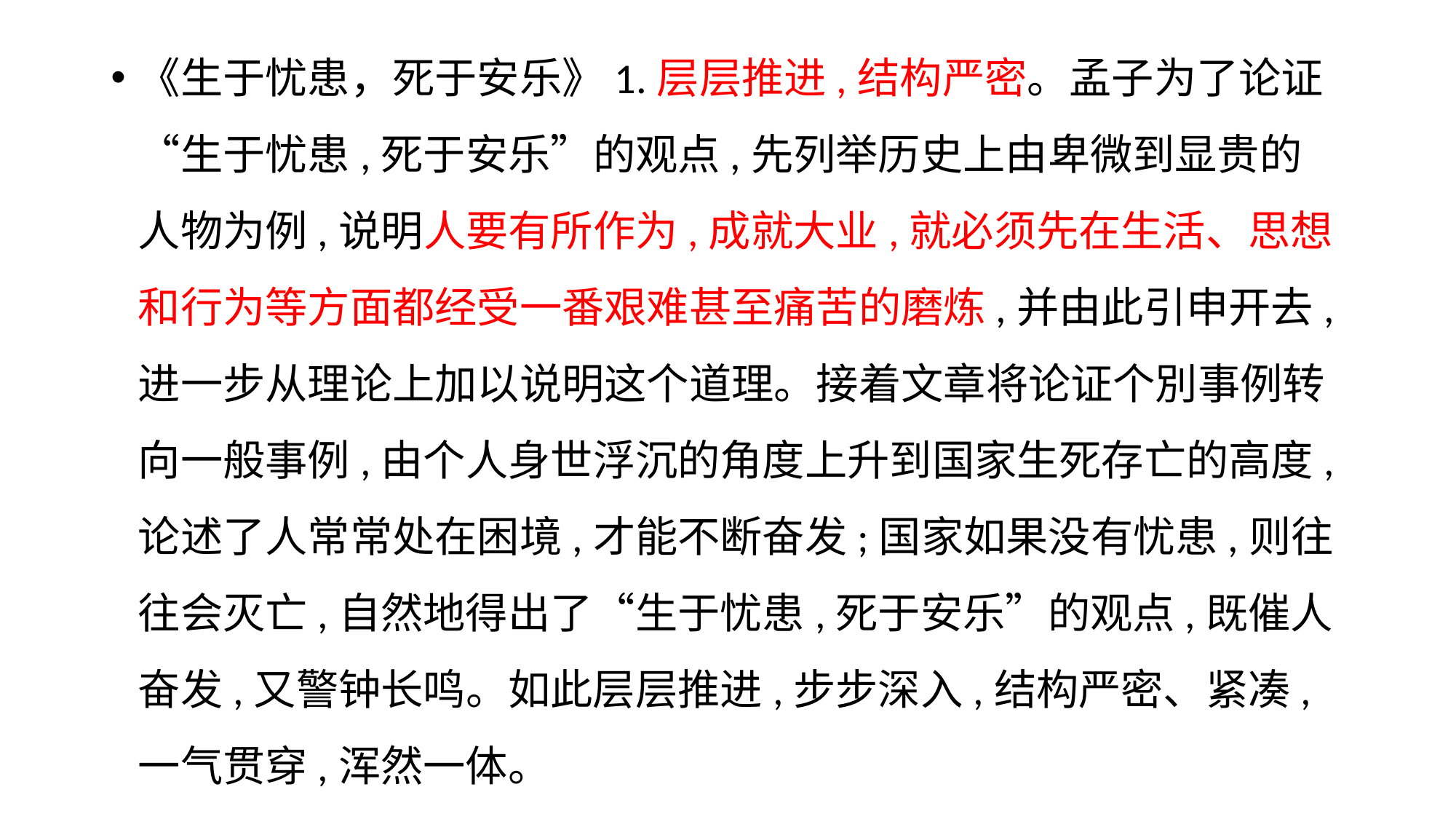

《生于忧患，死于安乐》1.层层推进,结构严密。孟子为了论证“生于忧患,死于安乐”的观点,先列举历史上由卑微到显贵的人物为例,说明人要有所作为,成就大业,就必须先在生活、思想和行为等方面都经受一番艰难甚至痛苦的磨炼,并由此引申开去,进一步从理论上加以说明这个道理。接着文章将论证个別事例转向一般事例,由个人身世浮沉的角度上升到国家生死存亡的高度,论述了人常常处在困境,才能不断奋发;国家如果没有忧患,则往往会灭亡,自然地得出了“生于忧患,死于安乐”的观点,既催人奋发,又警钟长鸣。如此层层推进,步步深入,结构严密、紧凑,一气贯穿,浑然一体。